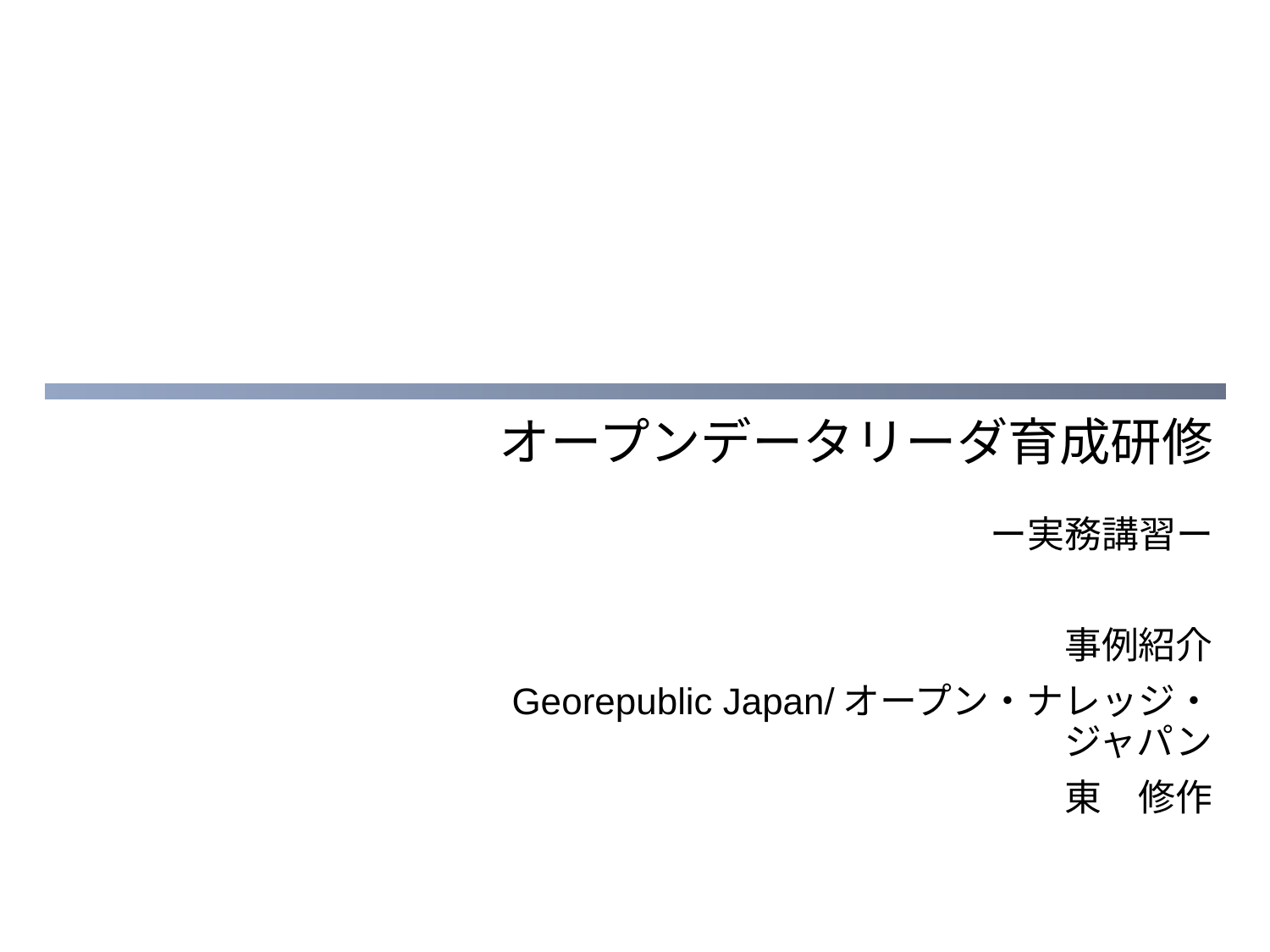

# オープンデータリーダ育成研修
ー実務講習ー

事例紹介
Georepublic Japan/オープン・ナレッジ・ジャパン
東　修作